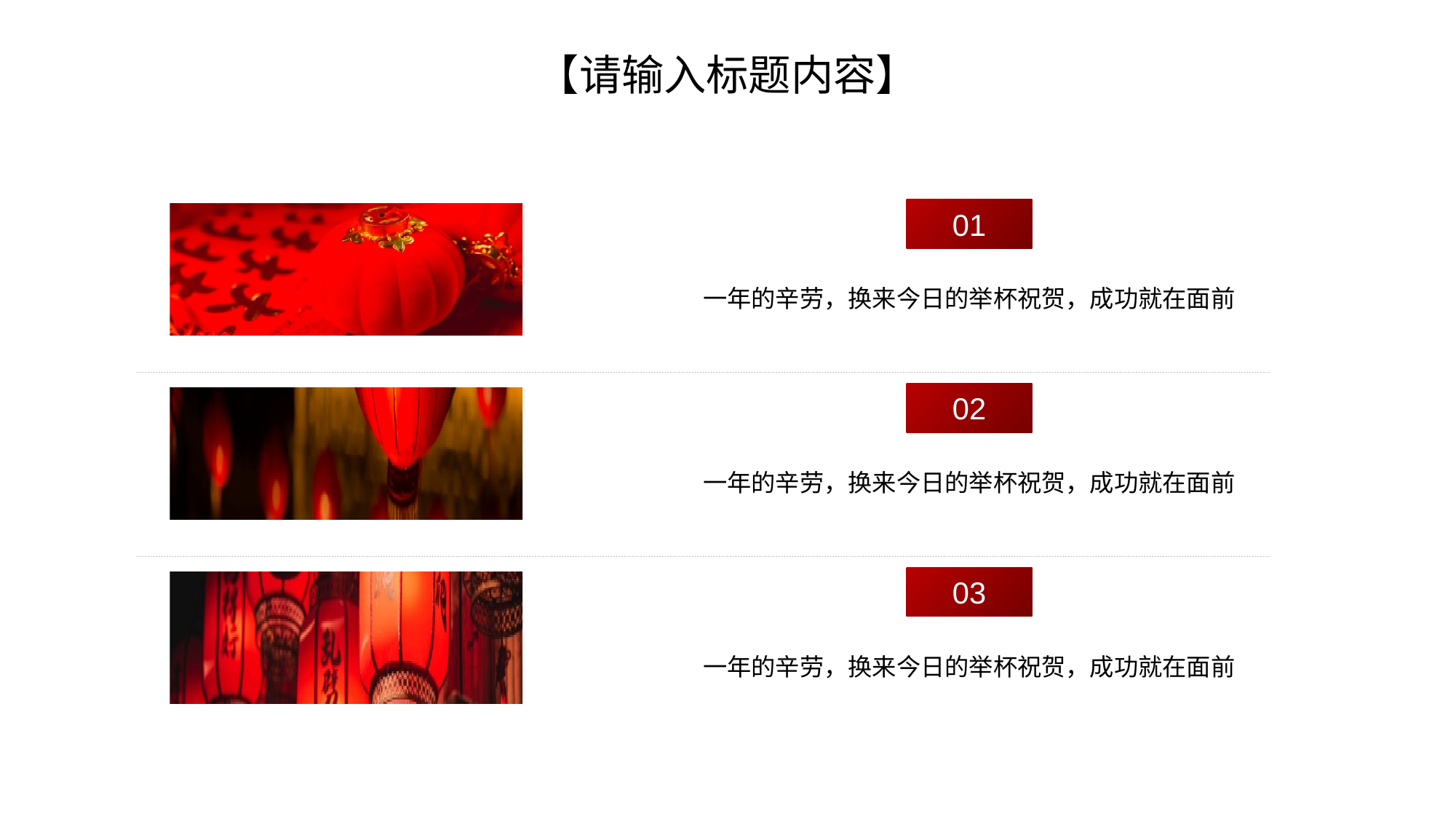

【请输入标题内容】
01

一年的辛劳，换来今日的举杯祝贺，成功就在面前
02

一年的辛劳，换来今日的举杯祝贺，成功就在面前
03

一年的辛劳，换来今日的举杯祝贺，成功就在面前